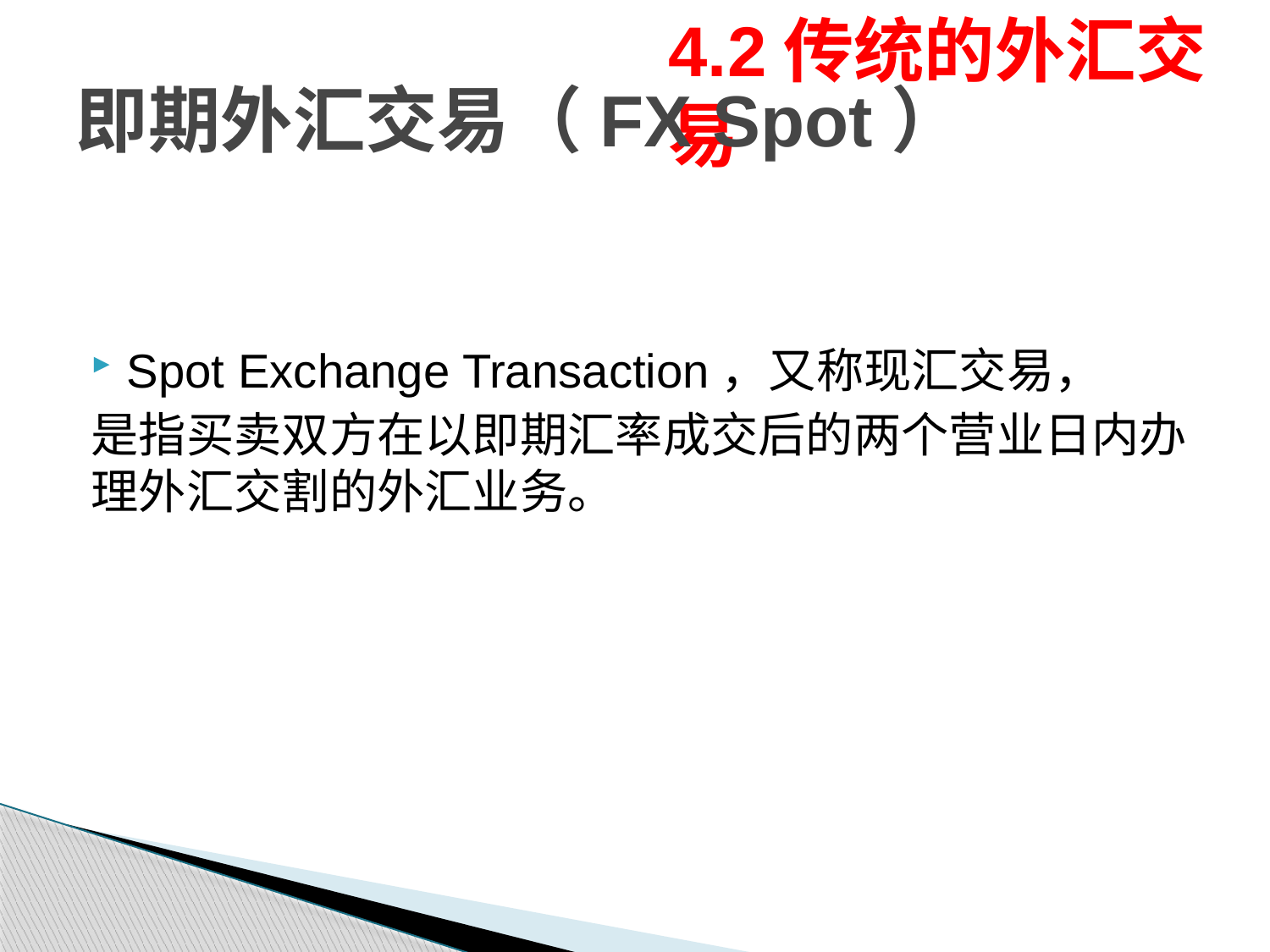

# 即期外汇交易（FX Spot）

Spot Exchange Transaction，又称现汇交易，
是指买卖双方在以即期汇率成交后的两个营业日内办理外汇交割的外汇业务。